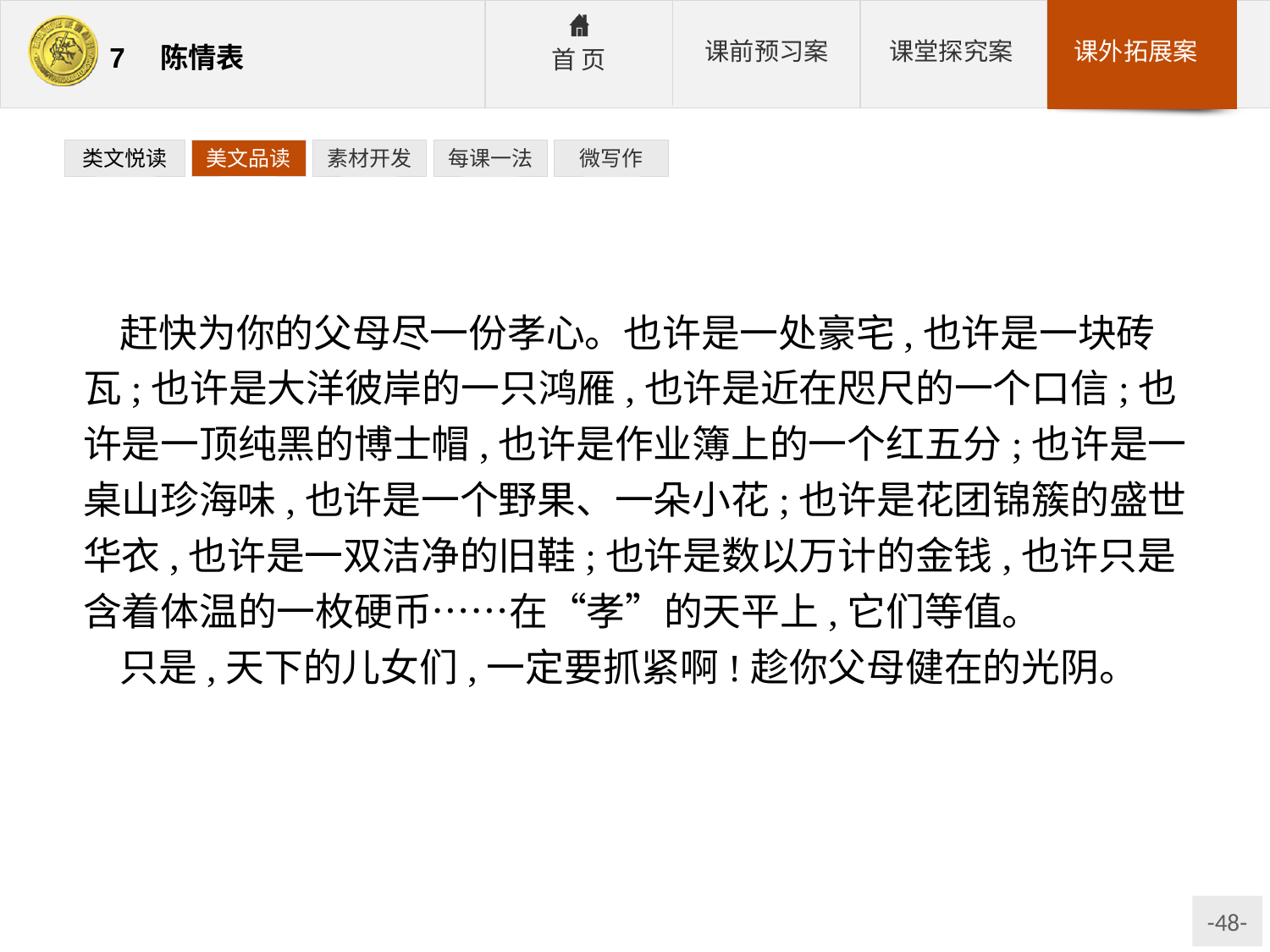

类文悦读
美文品读
素材开发
每课一法
微写作
赶快为你的父母尽一份孝心。也许是一处豪宅,也许是一块砖瓦;也许是大洋彼岸的一只鸿雁,也许是近在咫尺的一个口信;也许是一顶纯黑的博士帽,也许是作业簿上的一个红五分;也许是一桌山珍海味,也许是一个野果、一朵小花;也许是花团锦簇的盛世华衣,也许是一双洁净的旧鞋;也许是数以万计的金钱,也许只是含着体温的一枚硬币……在“孝”的天平上,它们等值。
只是,天下的儿女们,一定要抓紧啊!趁你父母健在的光阴。